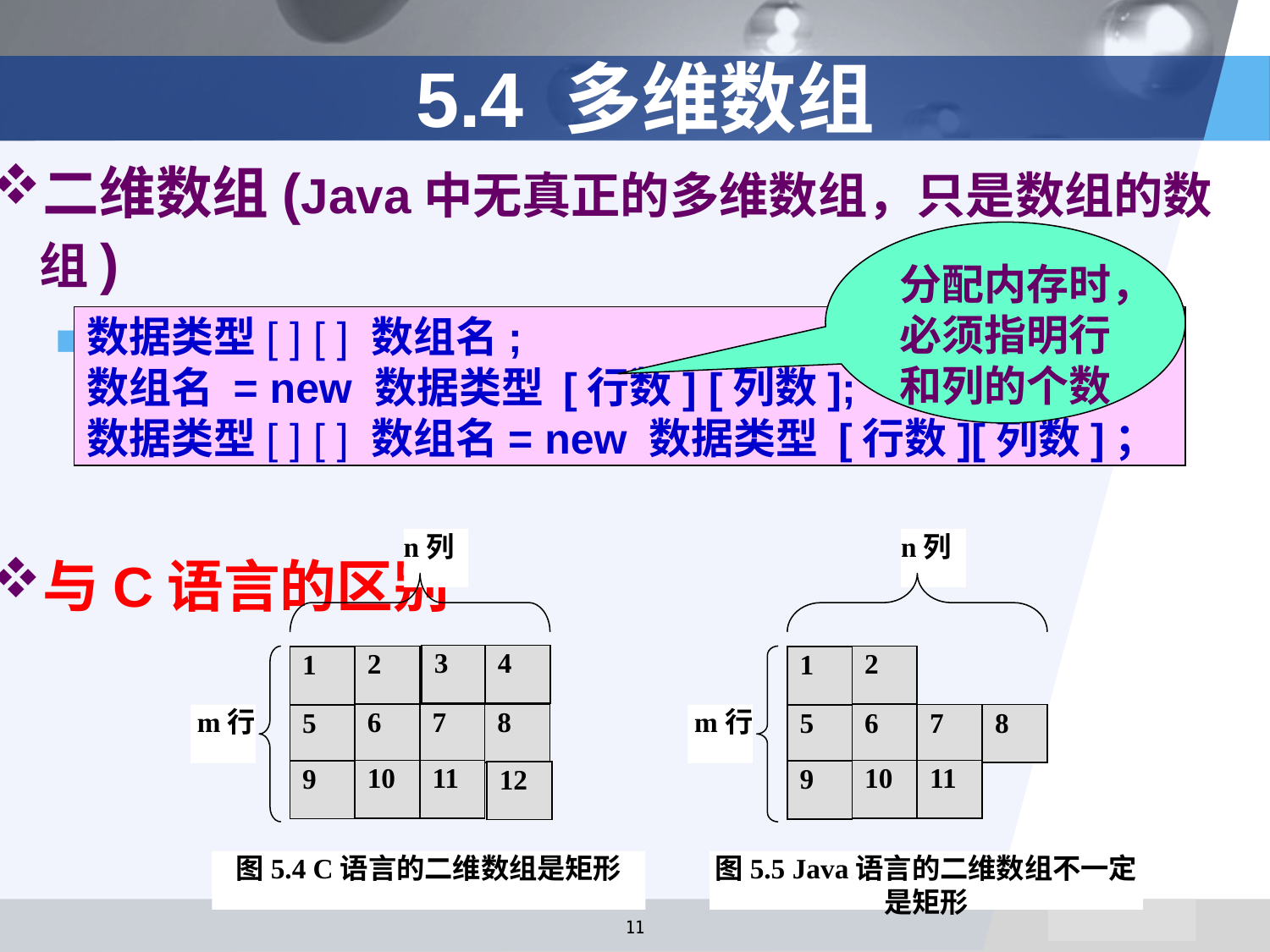

# 5.4 多维数组
二维数组(Java中无真正的多维数组，只是数组的数组)
声明和内存分配：

与C语言的区别

分配内存时，必须指明行和列的个数
数据类型[ ] [ ] 数组名;
数组名 = new 数据类型 [行数] [列数];
数据类型[ ] [ ] 数组名= new 数据类型 [行数][列数]；

n列
3
4

2
1
m行
6
7
8
5
10
11
9
12
图5.4 C语言的二维数组是矩形

n列

2
1
m行
6
7
8
5
10
11
9
图5.5 Java语言的二维数组不一定是矩形

11